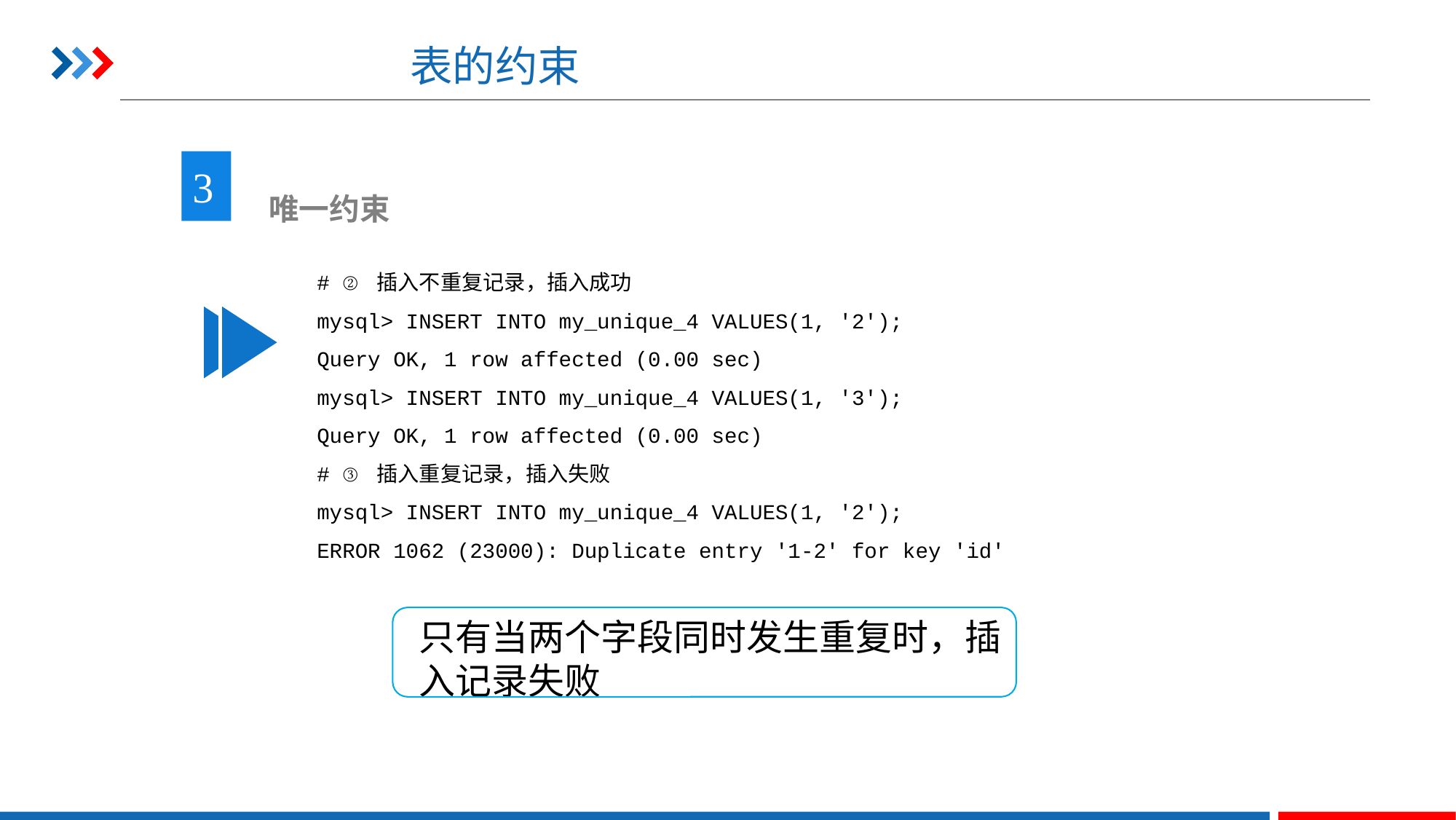

# 表的约束

3
  唯一约束
# ② 插入不重复记录，插入成功
mysql> INSERT INTO my_unique_4 VALUES(1, '2');
Query OK, 1 row affected (0.00 sec)
mysql> INSERT INTO my_unique_4 VALUES(1, '3');
Query OK, 1 row affected (0.00 sec)
# ③ 插入重复记录，插入失败
mysql> INSERT INTO my_unique_4 VALUES(1, '2');
ERROR 1062 (23000): Duplicate entry '1-2' for key 'id'

只有当两个字段同时发生重复时，插入记录失败